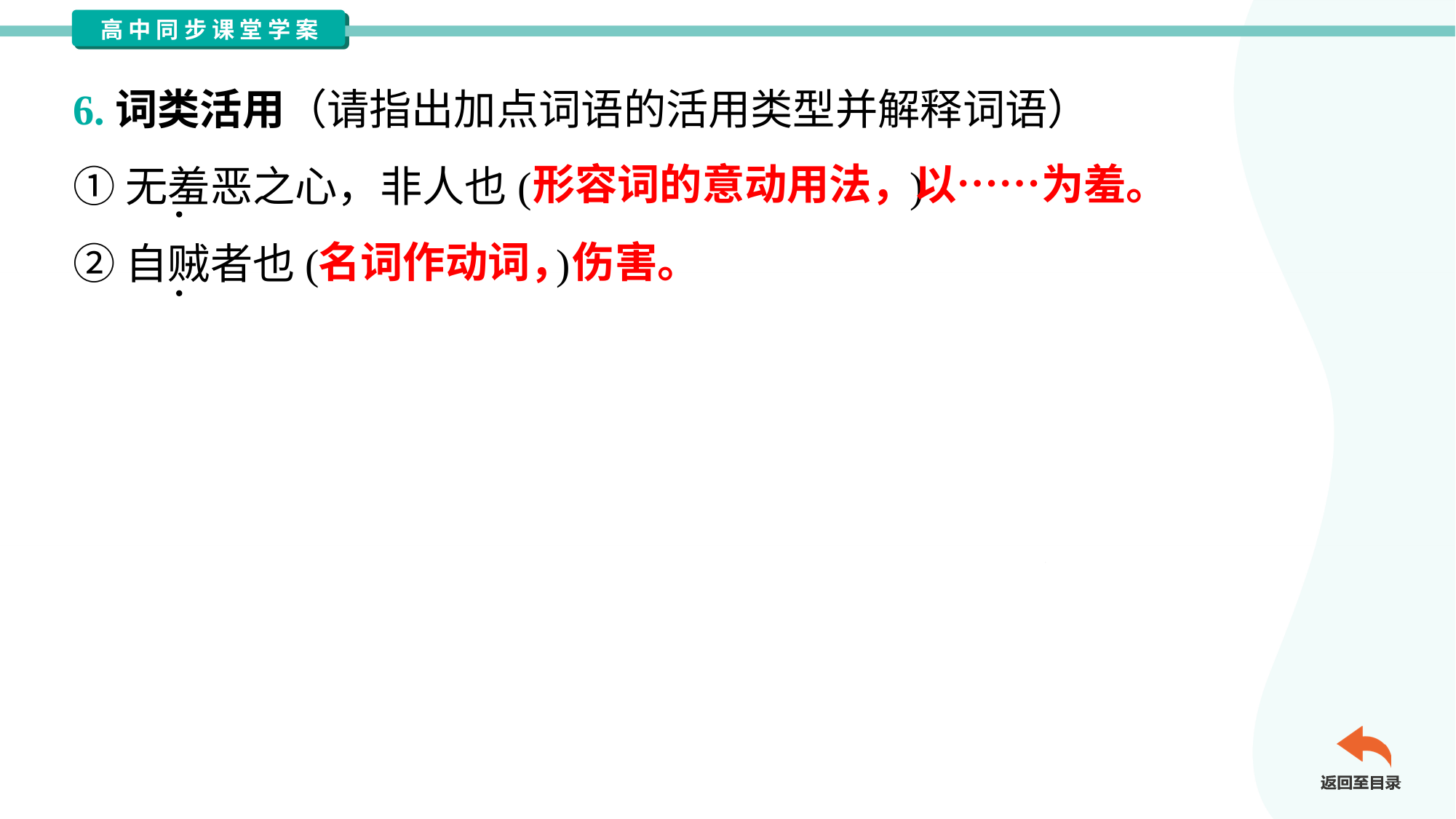

6.词类活用（请指出加点词语的活用类型并解释词语）
①无羞恶之心，非人也(                                )
②自贼者也(                    )
形容词的意动用法，以……为羞。
名词作动词，伤害。